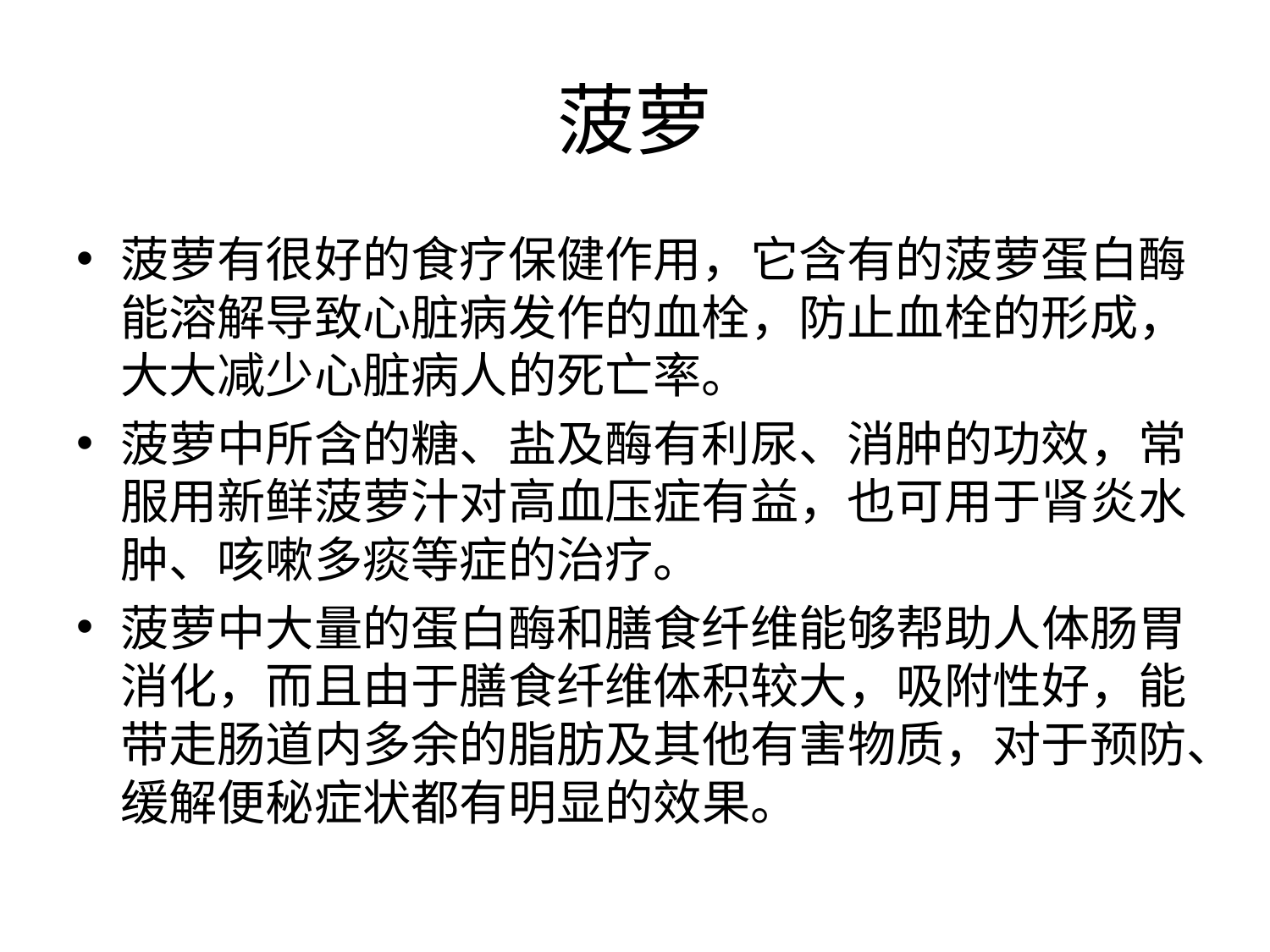

# 菠萝
菠萝有很好的食疗保健作用，它含有的菠萝蛋白酶能溶解导致心脏病发作的血栓，防止血栓的形成，大大减少心脏病人的死亡率。
菠萝中所含的糖、盐及酶有利尿、消肿的功效，常服用新鲜菠萝汁对高血压症有益，也可用于肾炎水肿、咳嗽多痰等症的治疗。
菠萝中大量的蛋白酶和膳食纤维能够帮助人体肠胃消化，而且由于膳食纤维体积较大，吸附性好，能带走肠道内多余的脂肪及其他有害物质，对于预防、缓解便秘症状都有明显的效果。